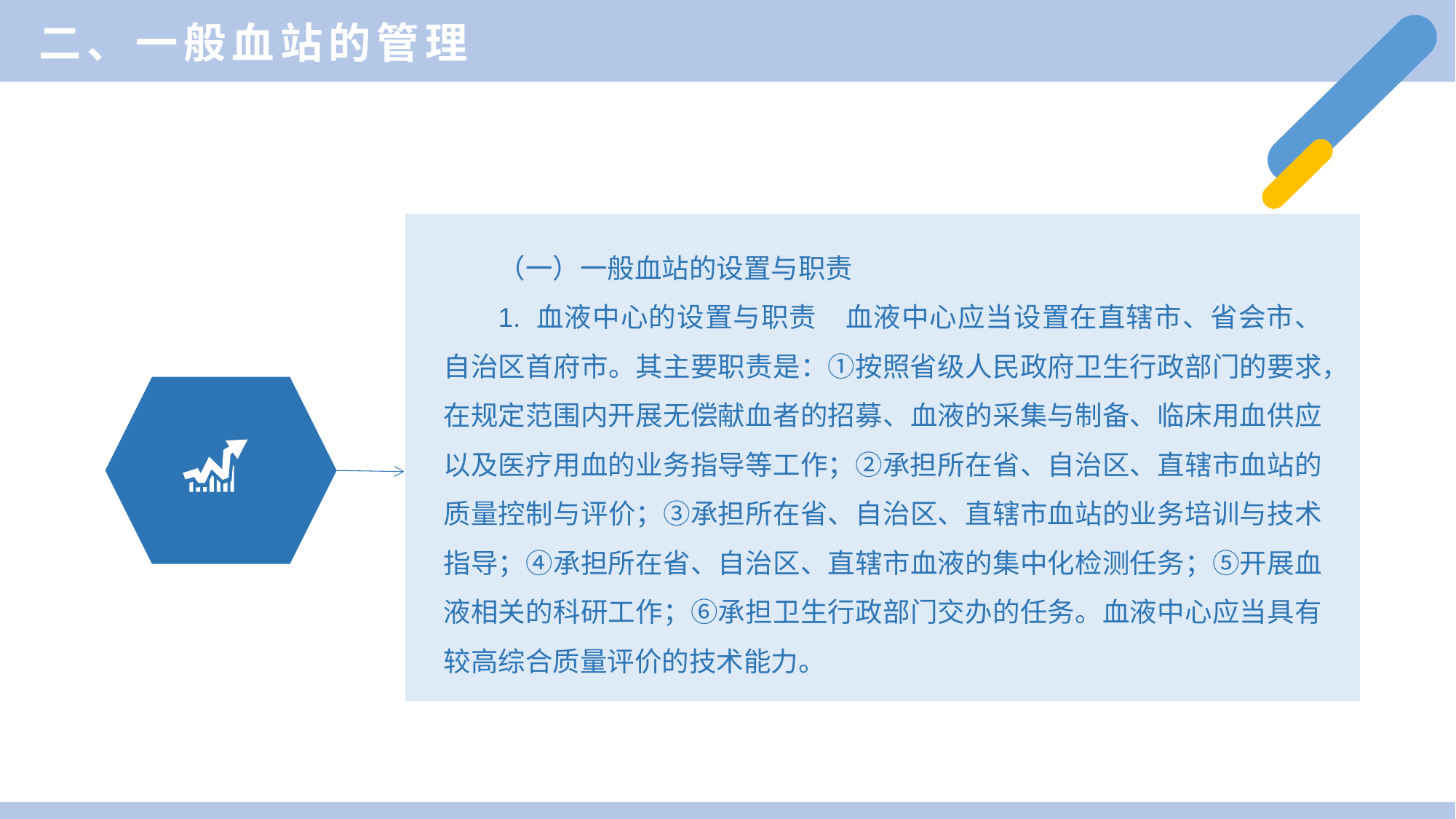

二、一般血站的管理

（一）一般血站的设置与职责
1. 血液中心的设置与职责　血液中心应当设置在直辖市、省会市、自治区首府市。其主要职责是：①按照省级人民政府卫生行政部门的要求，在规定范围内开展无偿献血者的招募、血液的采集与制备、临床用血供应以及医疗用血的业务指导等工作；②承担所在省、自治区、直辖市血站的质量控制与评价；③承担所在省、自治区、直辖市血站的业务培训与技术指导；④承担所在省、自治区、直辖市血液的集中化检测任务；⑤开展血液相关的科研工作；⑥承担卫生行政部门交办的任务。血液中心应当具有较高综合质量评价的技术能力。